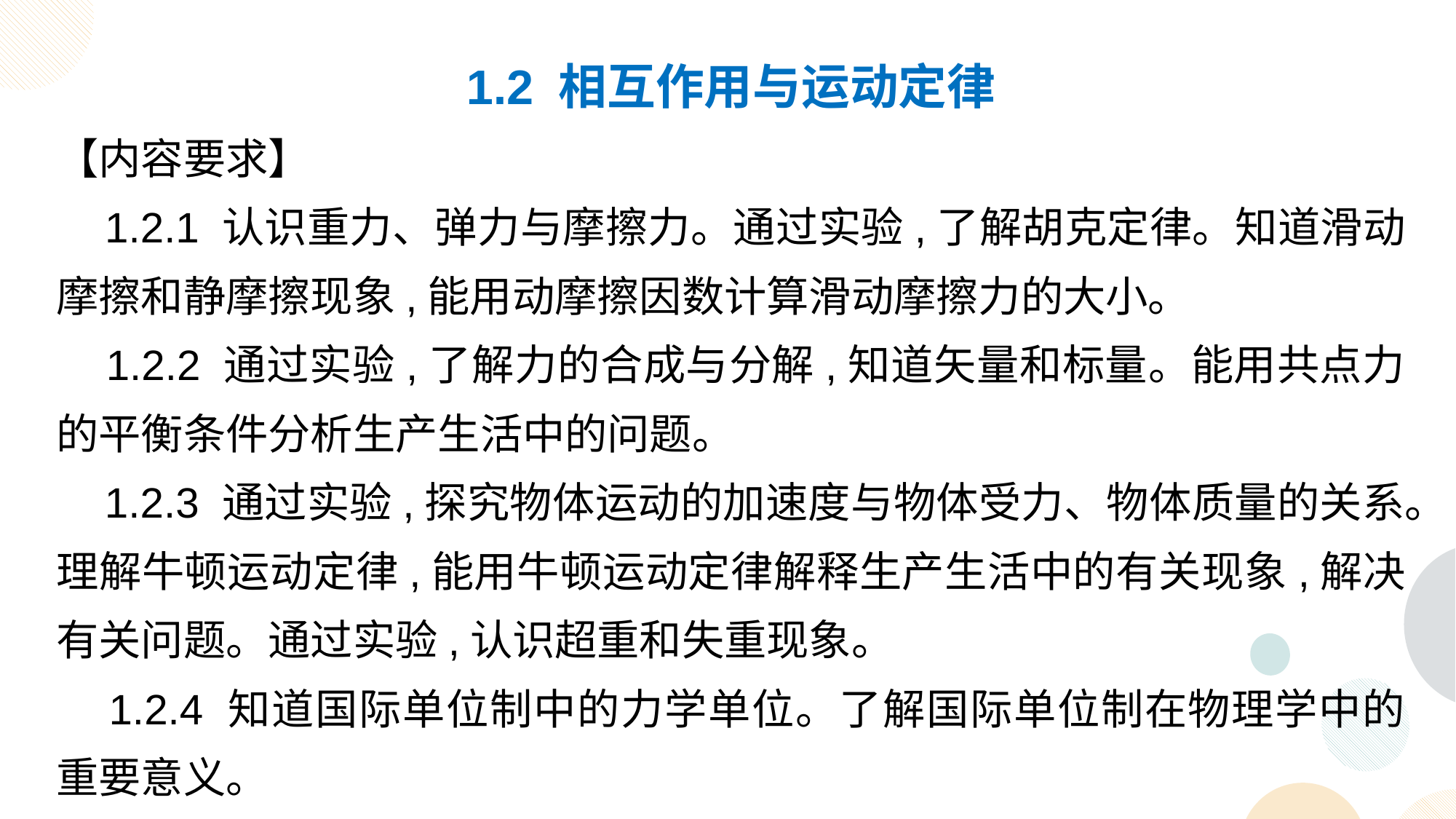

1.2 相互作用与运动定律
【内容要求】
    1.2.1 认识重力、弹力与摩擦力。通过实验,了解胡克定律。知道滑动摩擦和静摩擦现象,能用动摩擦因数计算滑动摩擦力的大小。
    1.2.2 通过实验,了解力的合成与分解,知道矢量和标量。能用共点力的平衡条件分析生产生活中的问题。
    1.2.3 通过实验,探究物体运动的加速度与物体受力、物体质量的关系。理解牛顿运动定律,能用牛顿运动定律解释生产生活中的有关现象,解决有关问题。通过实验,认识超重和失重现象。
    1.2.4 知道国际单位制中的力学单位。了解国际单位制在物理学中的重要意义。